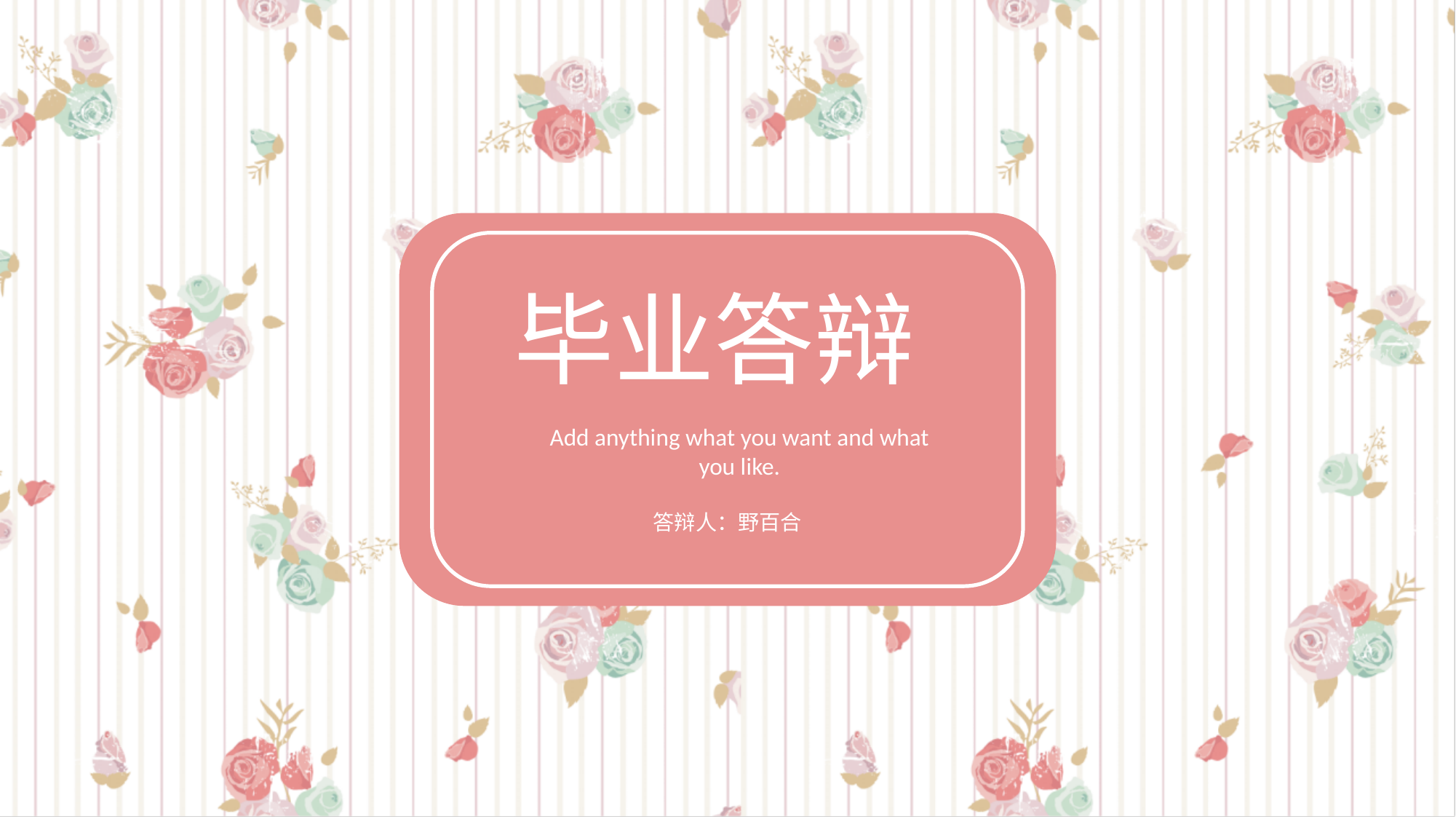

毕业答辩
Add anything what you want and what you like.
答辩人：野百合